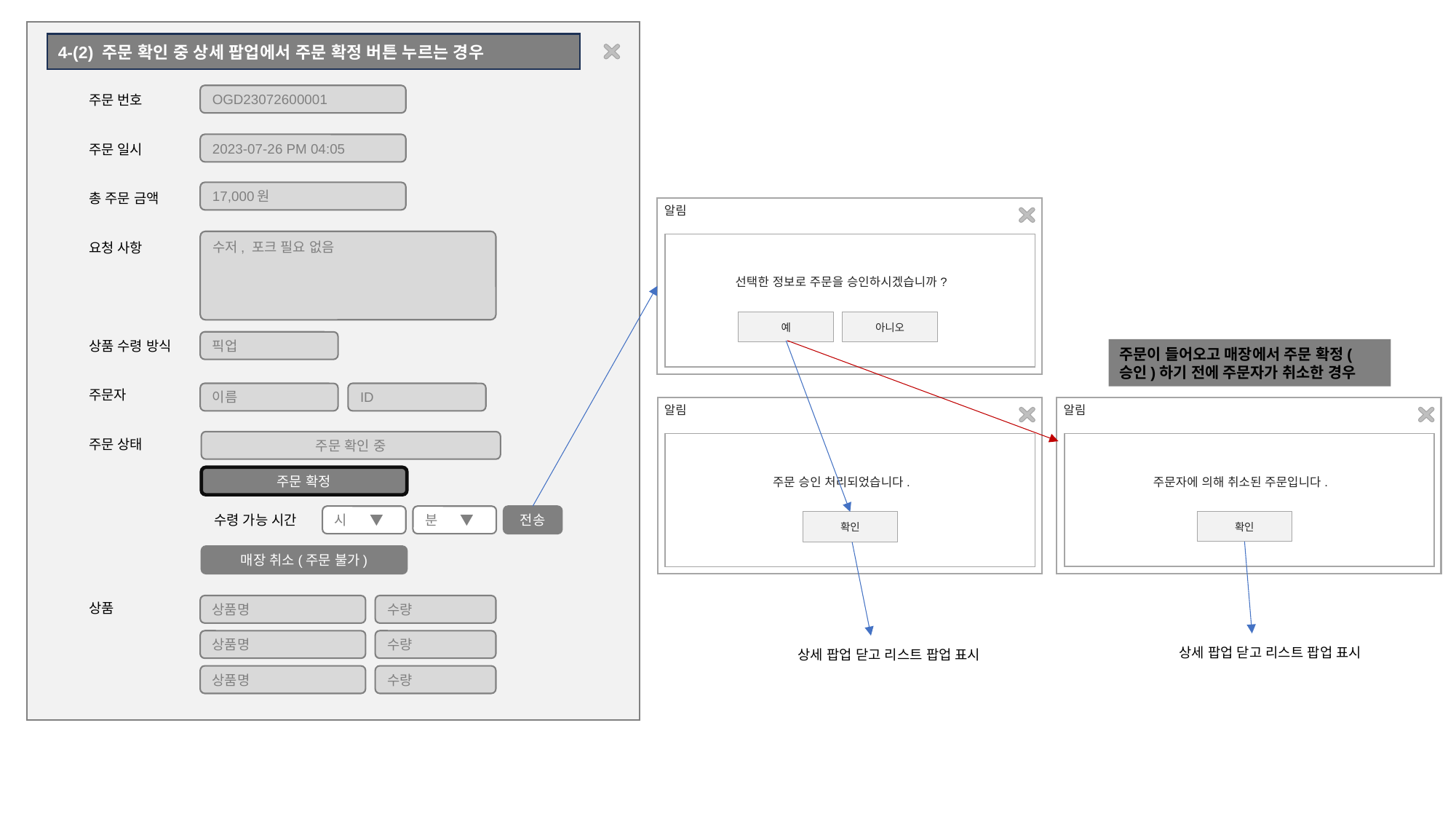

4-(2) 주문 확인 중 상세 팝업에서 주문 확정 버튼 누르는 경우

OGD23072600001
주문 번호

주문 일시

총 주문 금액

요청 사항

상품 수령 방식

주문자

주문 상태

상품

2023-07-26 PM 04:05
17,000원

알림

수저, 포크 필요 없음

선택한 정보로 주문을 승인하시겠습니까?
아니오
예
픽업
주문이 들어오고 매장에서 주문 확정(승인)하기 전에 주문자가 취소한 경우
이름
ID

알림
알림

주문 확인 중

주문자에 의해 취소된 주문입니다.
주문 승인 처리되었습니다.
주문 확정
수령 가능 시간
시      ▼
분      ▼
전송
확인
확인
매장 취소(주문 불가)
상품명
수량
상품명
수량
상세 팝업 닫고 리스트 팝업 표시
상세 팝업 닫고 리스트 팝업 표시
상품명
수량